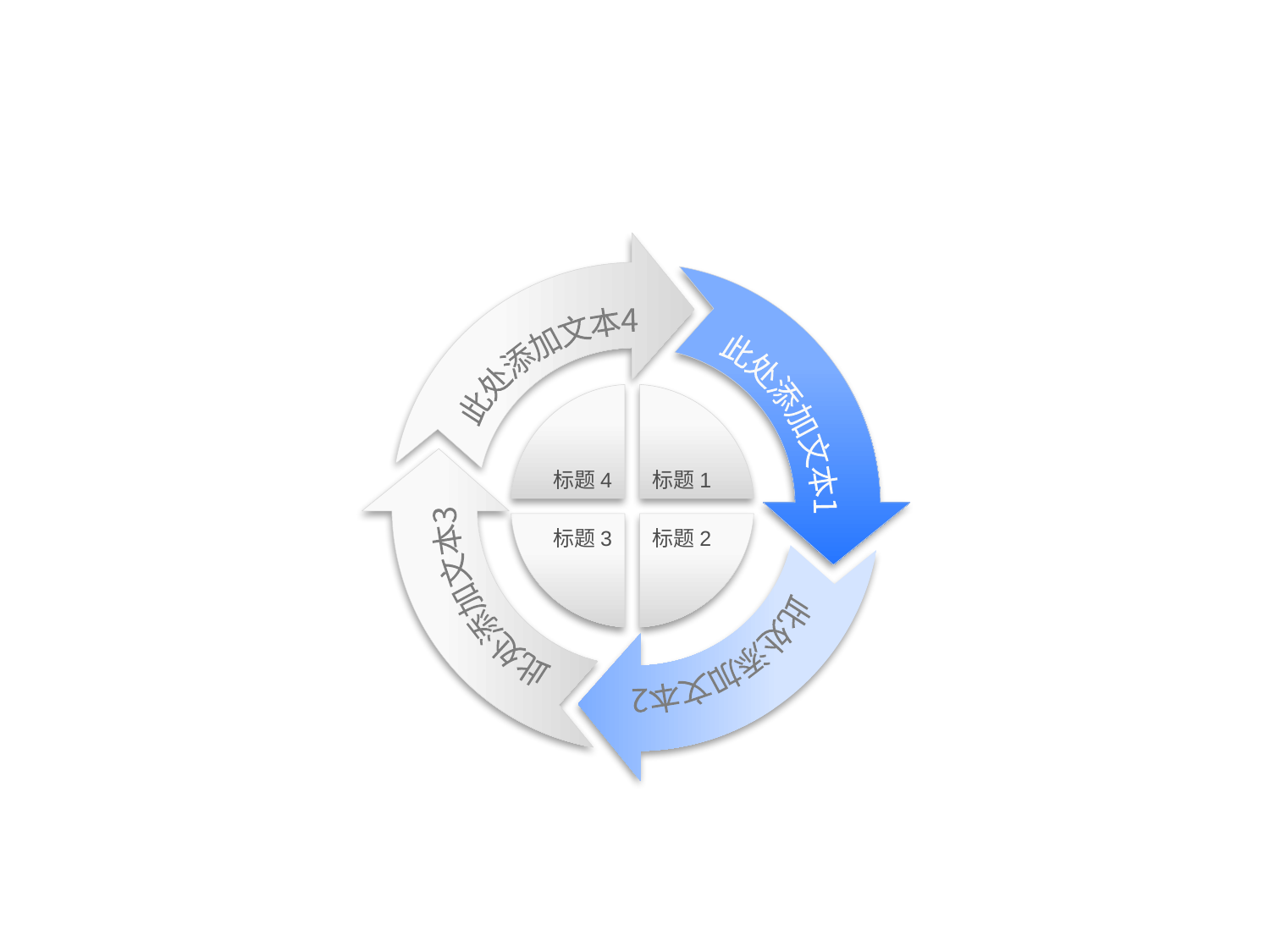

此处添加文本4

此处添加文本1
此处添加文本3

此处添加文本2

标题4
标题1
标题3
标题2